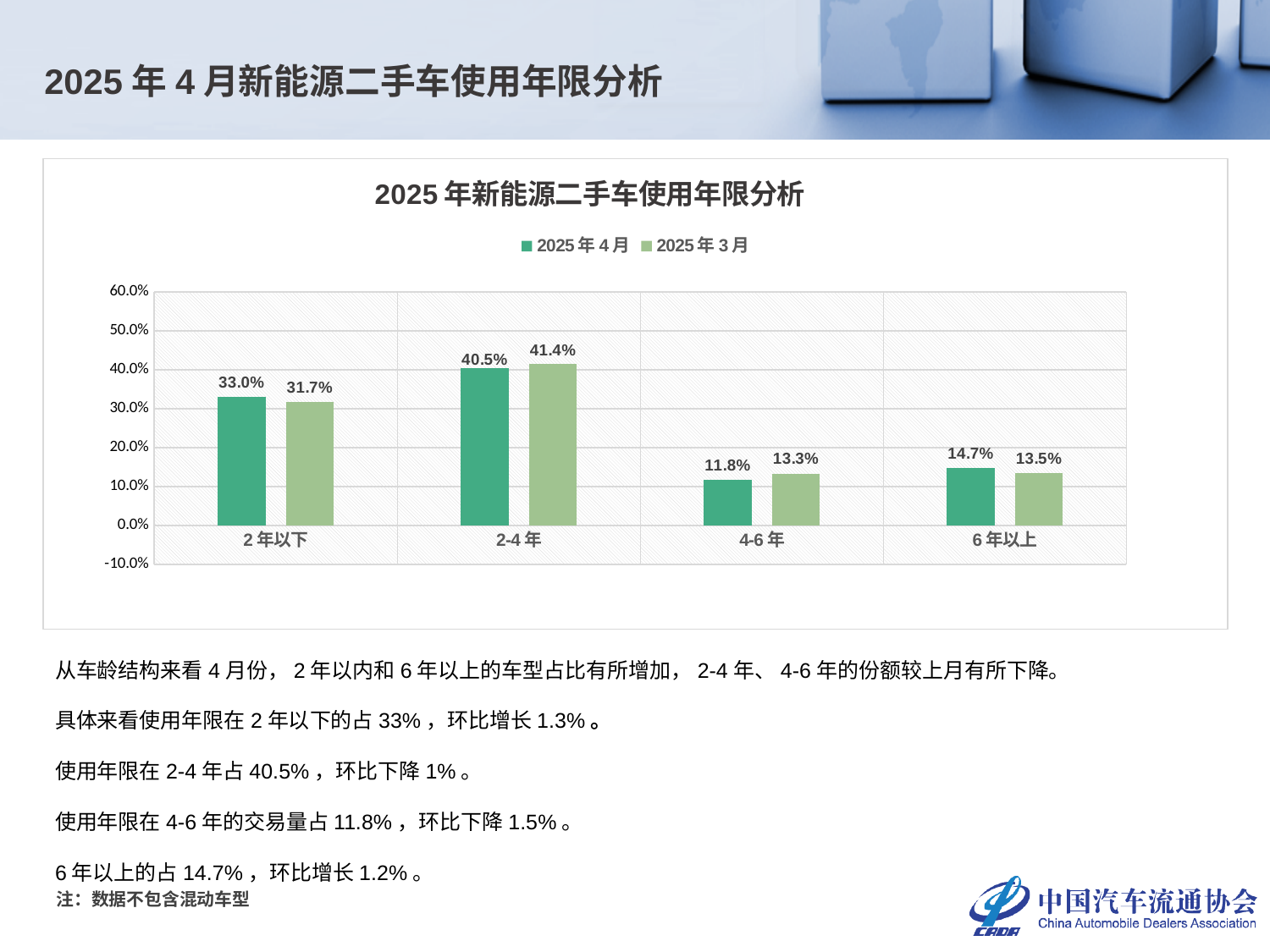

2025年4月新能源二手车使用年限分析

### Chart: 2025年新能源二手车使用年限分析

| Category | 2025年4月 | 2025年3月 |
|---|---|---|
| 2年以下 | 0.33003677389410546 | 0.3172726343408185 |
| 2-4年 | 0.4045485379699383 | 0.41428425392714757 |
| 4-6年 | 0.11803348923560283 | 0.13326745493576858 |
| 6年以上 | 0.14738119890035345 | 0.13517565679626536 |
从车龄结构来看4月份，2年以内和6年以上的车型占比有所增加，2-4年、4-6年的份额较上月有所下降。
具体来看使用年限在2年以下的占33%，环比增长1.3%。
使用年限在2-4年占40.5%，环比下降1%。
使用年限在4-6年的交易量占11.8%，环比下降1.5%。
6年以上的占14.7%，环比增长1.2%。
注：数据不包含混动车型